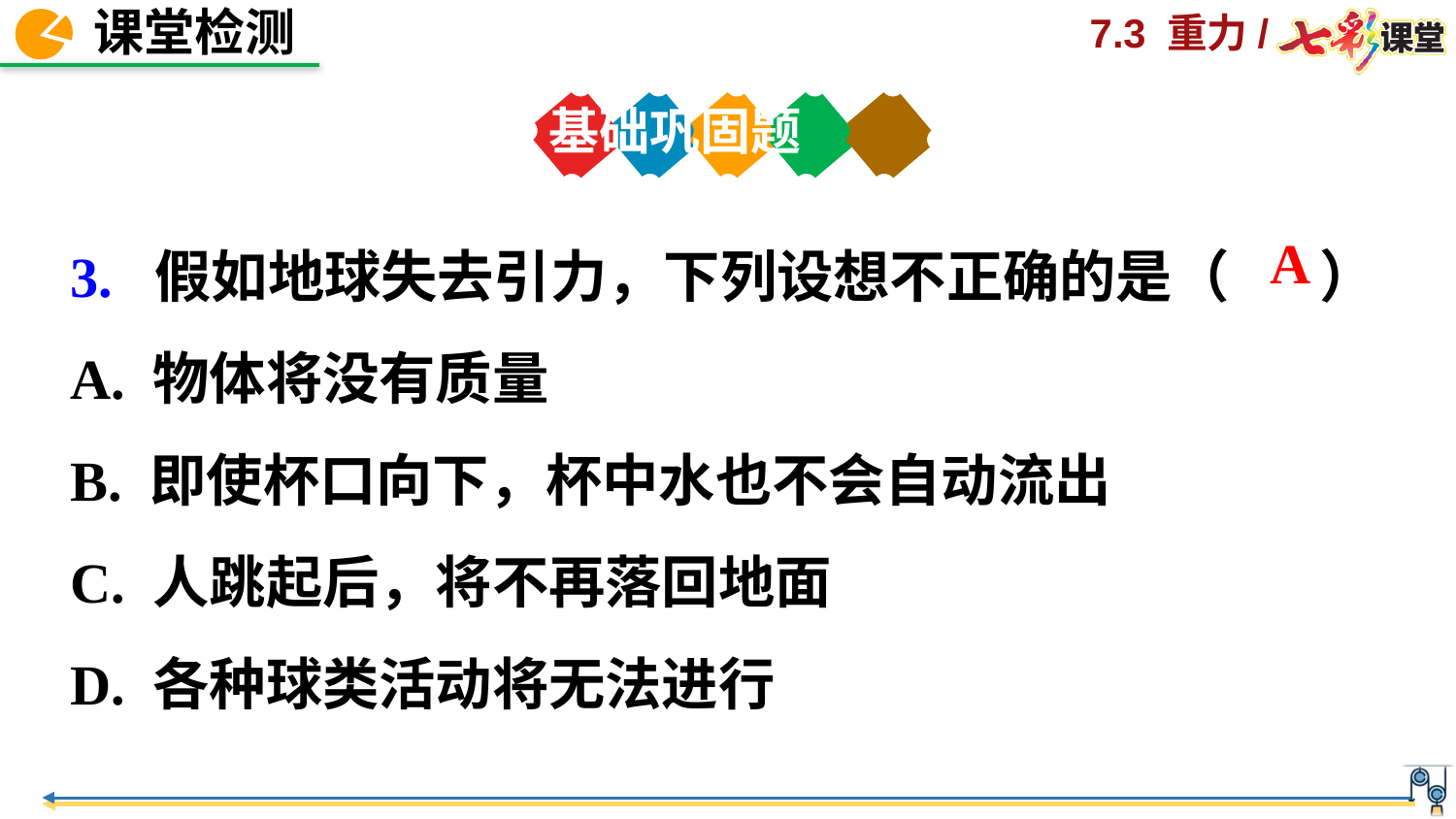

基础巩固题

3.  假如地球失去引力，下列设想不正确的是（       ）
A. 物体将没有质量
B. 即使杯口向下，杯中水也不会自动流出
C. 人跳起后，将不再落回地面
D. 各种球类活动将无法进行
A